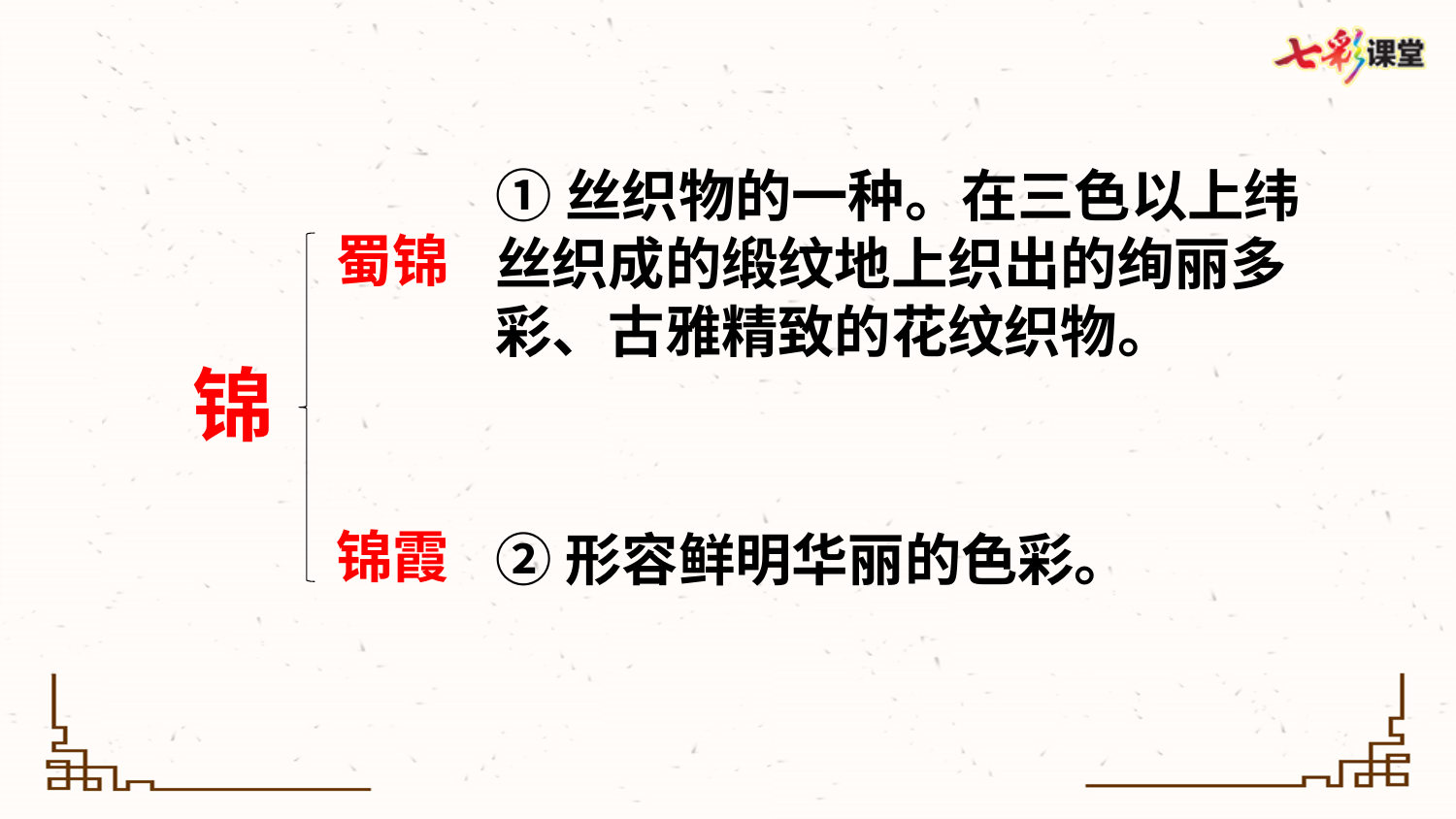

①丝织物的一种。在三色以上纬丝织成的缎纹地上织出的绚丽多彩、古雅精致的花纹织物。
蜀锦

锦
锦霞
②形容鲜明华丽的色彩。